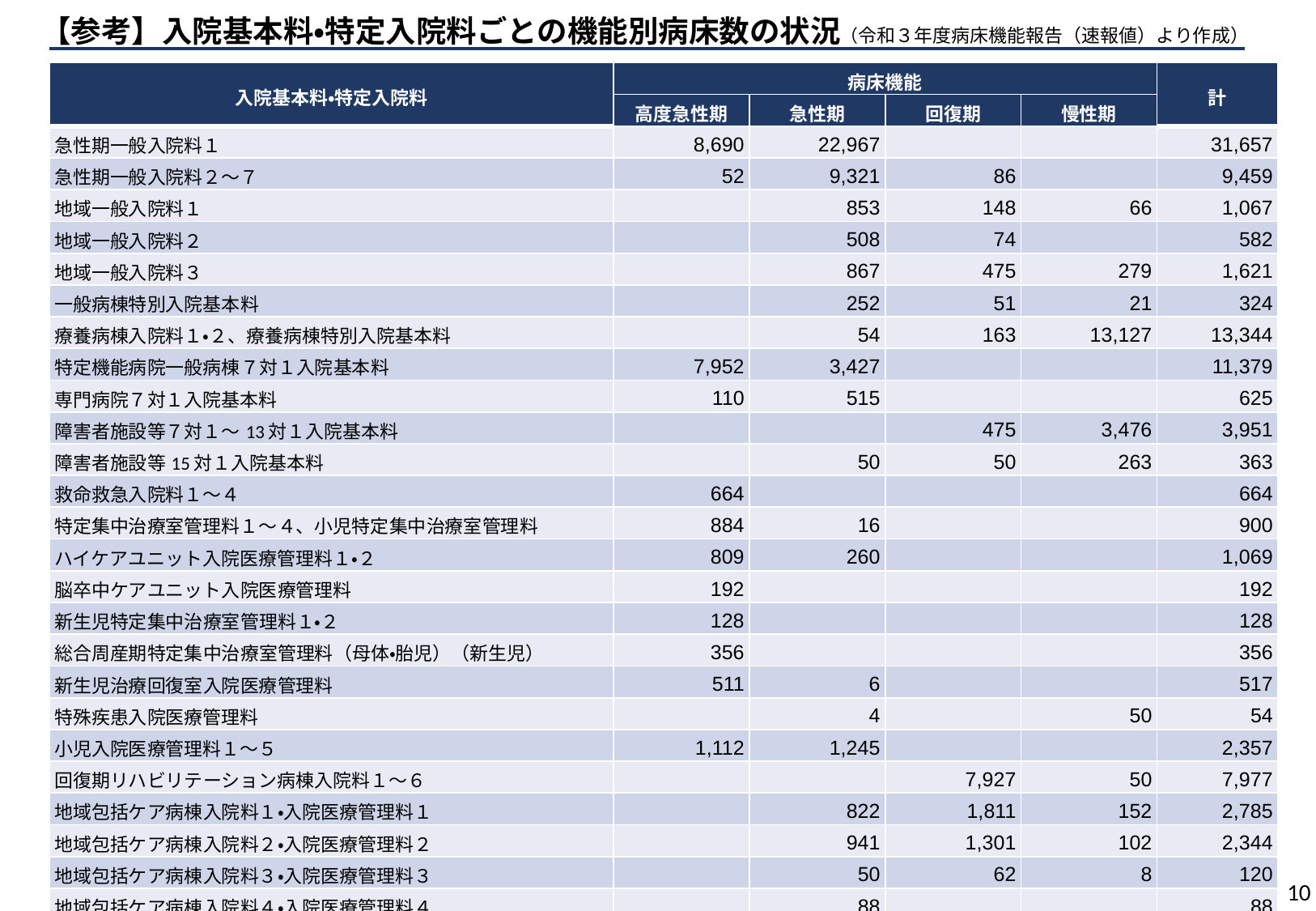

# 【参考】入院基本料・特定入院料ごとの機能別病床数の状況（令和３年度病床機能報告（速報値）より作成）
| 入院基本料・特定入院料 | 病床機能 |  |  |  | 計 |
| --- | --- | --- | --- | --- | --- |
|  | 高度急性期 | 急性期 | 回復期 | 慢性期 |  |
| 急性期一般入院料１ | 8,690 | 22,967 |  |  | 31,657 |
| 急性期一般入院料２～７ | 52 | 9,321 | 86 |  | 9,459 |
| 地域一般入院料１ |  | 853 | 148 | 66 | 1,067 |
| 地域一般入院料２ |  | 508 | 74 |  | 582 |
| 地域一般入院料３ |  | 867 | 475 | 279 | 1,621 |
| 一般病棟特別入院基本料 |  | 252 | 51 | 21 | 324 |
| 療養病棟入院料１・２、療養病棟特別入院基本料 |  | 54 | 163 | 13,127 | 13,344 |
| 特定機能病院一般病棟７対１入院基本料 | 7,952 | 3,427 |  |  | 11,379 |
| 専門病院７対１入院基本料 | 110 | 515 |  |  | 625 |
| 障害者施設等７対１～13対１入院基本料 |  |  | 475 | 3,476 | 3,951 |
| 障害者施設等15対１入院基本料 |  | 50 | 50 | 263 | 363 |
| 救命救急入院料１～４ | 664 |  |  |  | 664 |
| 特定集中治療室管理料１～４、小児特定集中治療室管理料 | 884 | 16 |  |  | 900 |
| ハイケアユニット入院医療管理料１・２ | 809 | 260 |  |  | 1,069 |
| 脳卒中ケアユニット入院医療管理料 | 192 |  |  |  | 192 |
| 新生児特定集中治療室管理料１・２ | 128 |  |  |  | 128 |
| 総合周産期特定集中治療室管理料（母体・胎児）（新生児） | 356 |  |  |  | 356 |
| 新生児治療回復室入院医療管理料 | 511 | 6 |  |  | 517 |
| 特殊疾患入院医療管理料 |  | 4 |  | 50 | 54 |
| 小児入院医療管理料１～５ | 1,112 | 1,245 |  |  | 2,357 |
| 回復期リハビリテーション病棟入院料１～６ |  |  | 7,927 | 50 | 7,977 |
| 地域包括ケア病棟入院料１・入院医療管理料１ |  | 822 | 1,811 | 152 | 2,785 |
| 地域包括ケア病棟入院料２・入院医療管理料２ |  | 941 | 1,301 | 102 | 2,344 |
| 地域包括ケア病棟入院料３・入院医療管理料３ |  | 50 | 62 | 8 | 120 |
| 地域包括ケア病棟入院料４・入院医療管理料４ |  | 88 |  |  | 88 |
| 緩和ケア病棟入院料１・２ | 37 | 261 | 86 | 180 | 564 |
| 特殊疾患病棟入院料１・２ |  |  |  | 159 | 159 |
10